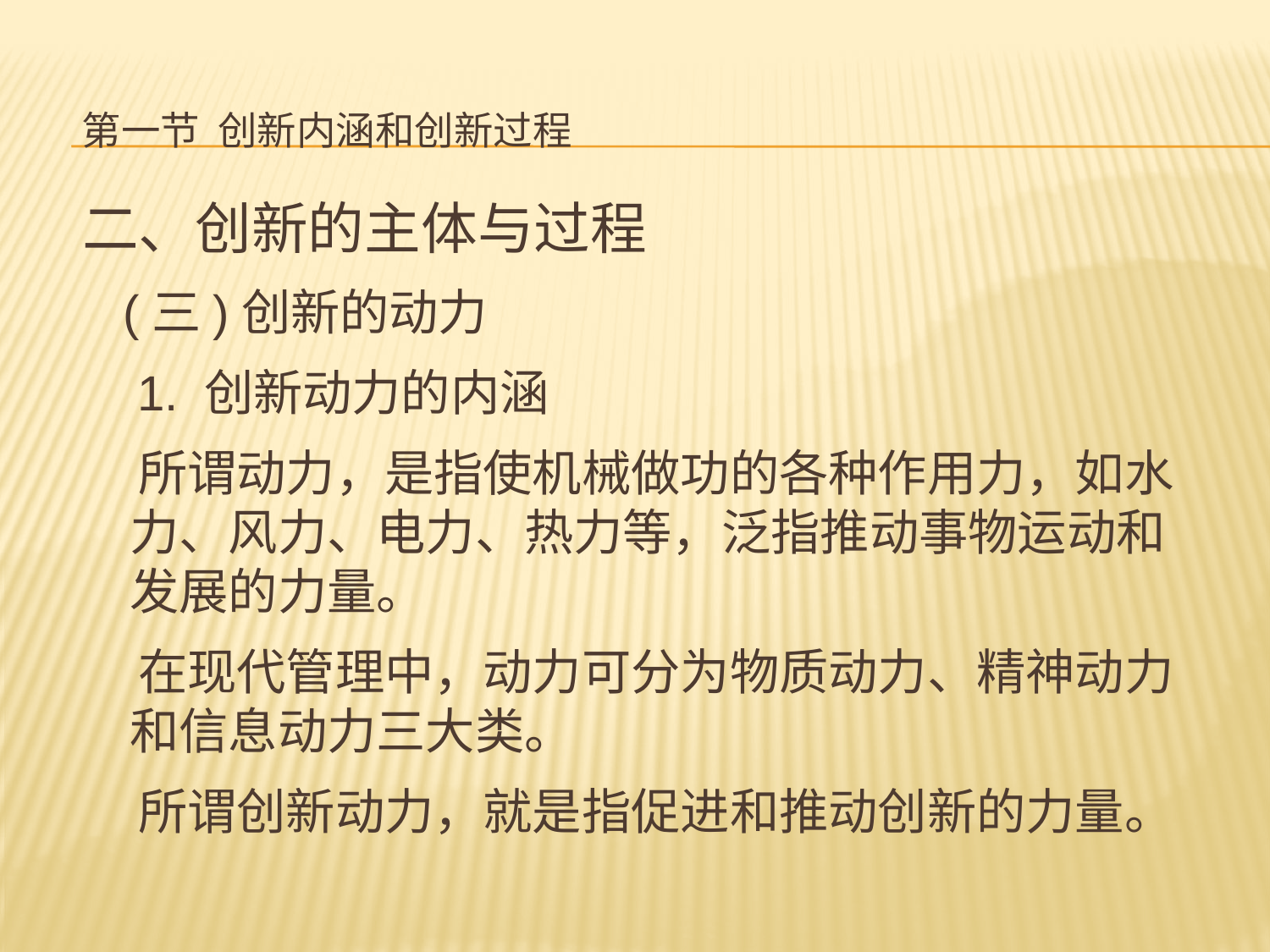

# 第一节  创新内涵和创新过程
二、创新的主体与过程
   (三)创新的动力
    1. 创新动力的内涵
    所谓动力，是指使机械做功的各种作用力，如水力、风力、电力、热力等，泛指推动事物运动和发展的力量。
    在现代管理中，动力可分为物质动力、精神动力和信息动力三大类。
    所谓创新动力，就是指促进和推动创新的力量。